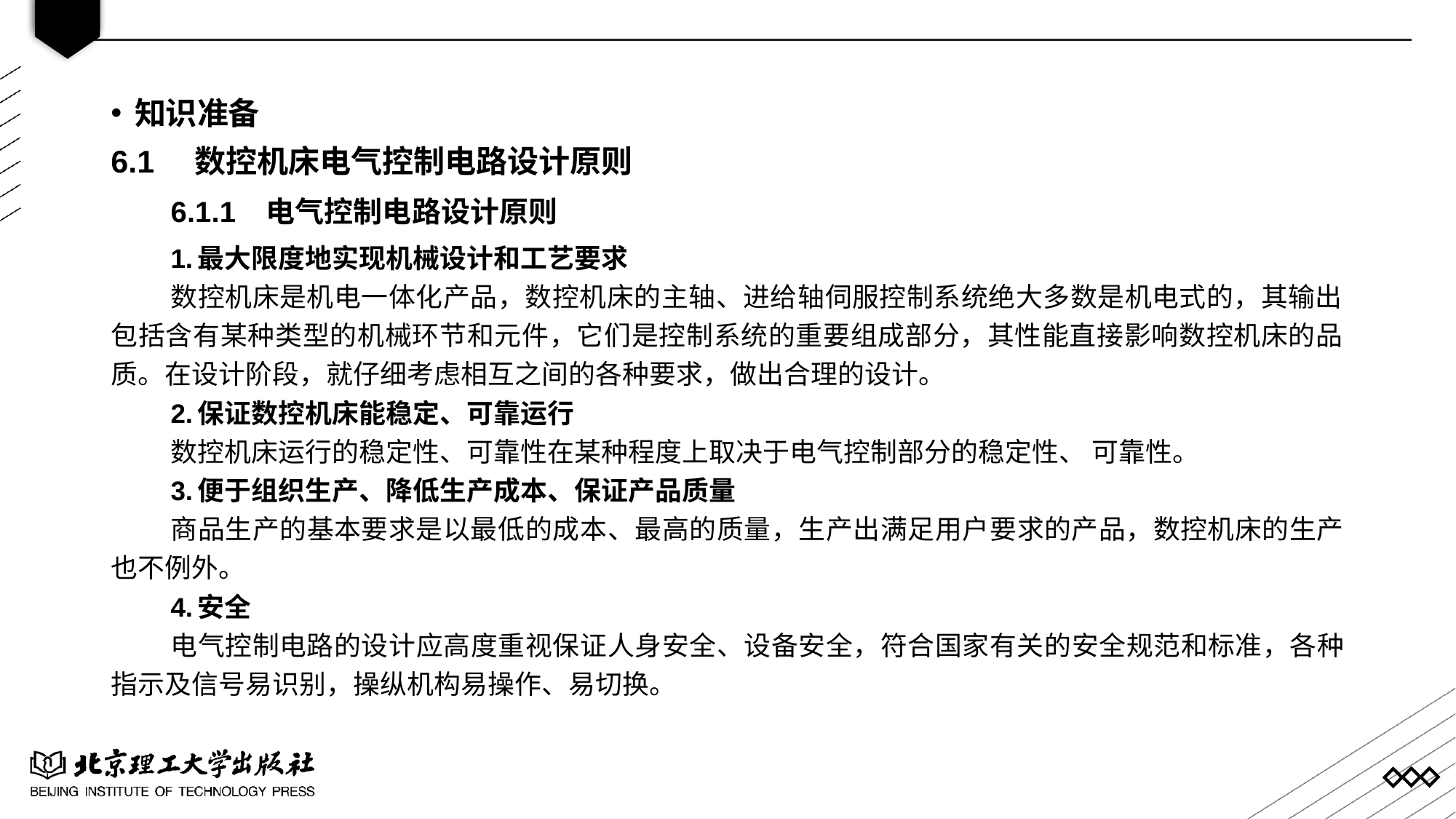

知识准备
6.1    数控机床电气控制电路设计原则
6.1.1   电气控制电路设计原则
1.最大限度地实现机械设计和工艺要求
数控机床是机电一体化产品，数控机床的主轴、进给轴伺服控制系统绝大多数是机电式的，其输出包括含有某种类型的机械环节和元件，它们是控制系统的重要组成部分，其性能直接影响数控机床的品质。在设计阶段，就仔细考虑相互之间的各种要求，做出合理的设计。
2.保证数控机床能稳定、可靠运行
数控机床运行的稳定性、可靠性在某种程度上取决于电气控制部分的稳定性、 可靠性。
3.便于组织生产、降低生产成本、保证产品质量
商品生产的基本要求是以最低的成本、最高的质量，生产出满足用户要求的产品，数控机床的生产也不例外。
4.安全
电气控制电路的设计应高度重视保证人身安全、设备安全，符合国家有关的安全规范和标准，各种指示及信号易识别，操纵机构易操作、易切换。